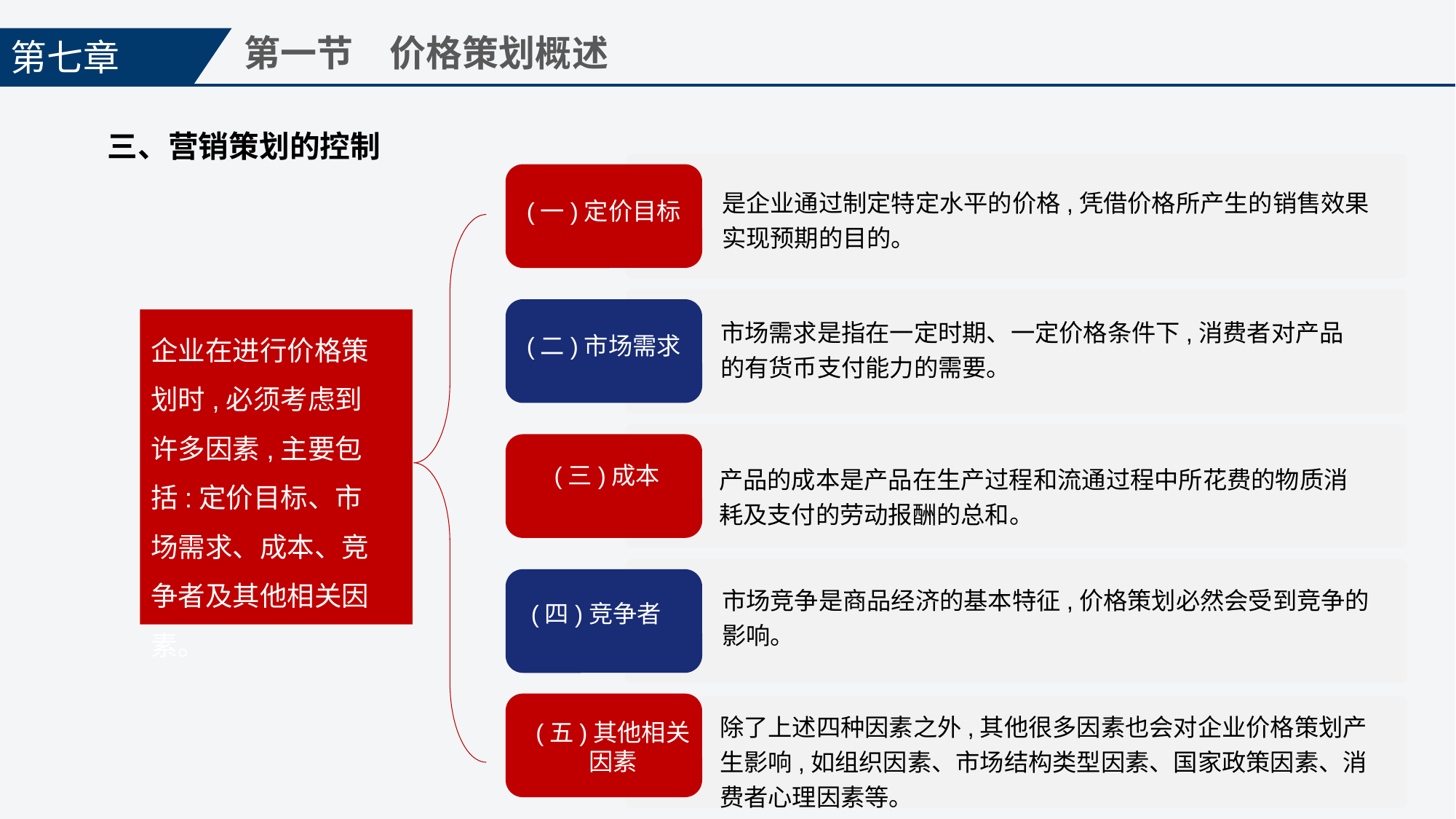

第七章
第一节　价格策划概述
三、营销策划的控制

(一)定价目标
是企业通过制定特定水平的价格,凭借价格所产生的销售效果实现预期的目的。

(二)市场需求
市场需求是指在一定时期、一定价格条件下,消费者对产品的有货币支付能力的需要。

企业在进行价格策划时,必须考虑到许多因素,主要包括:定价目标、市场需求、成本、竞争者及其他相关因素。

(三)成本
产品的成本是产品在生产过程和流通过程中所花费的物质消耗及支付的劳动报酬的总和。

(四)竞争者
市场竞争是商品经济的基本特征,价格策划必然会受到竞争的影响。

(五)其他相关
因素

除了上述四种因素之外,其他很多因素也会对企业价格策划产生影响,如组织因素、市场结构类型因素、国家政策因素、消费者心理因素等。